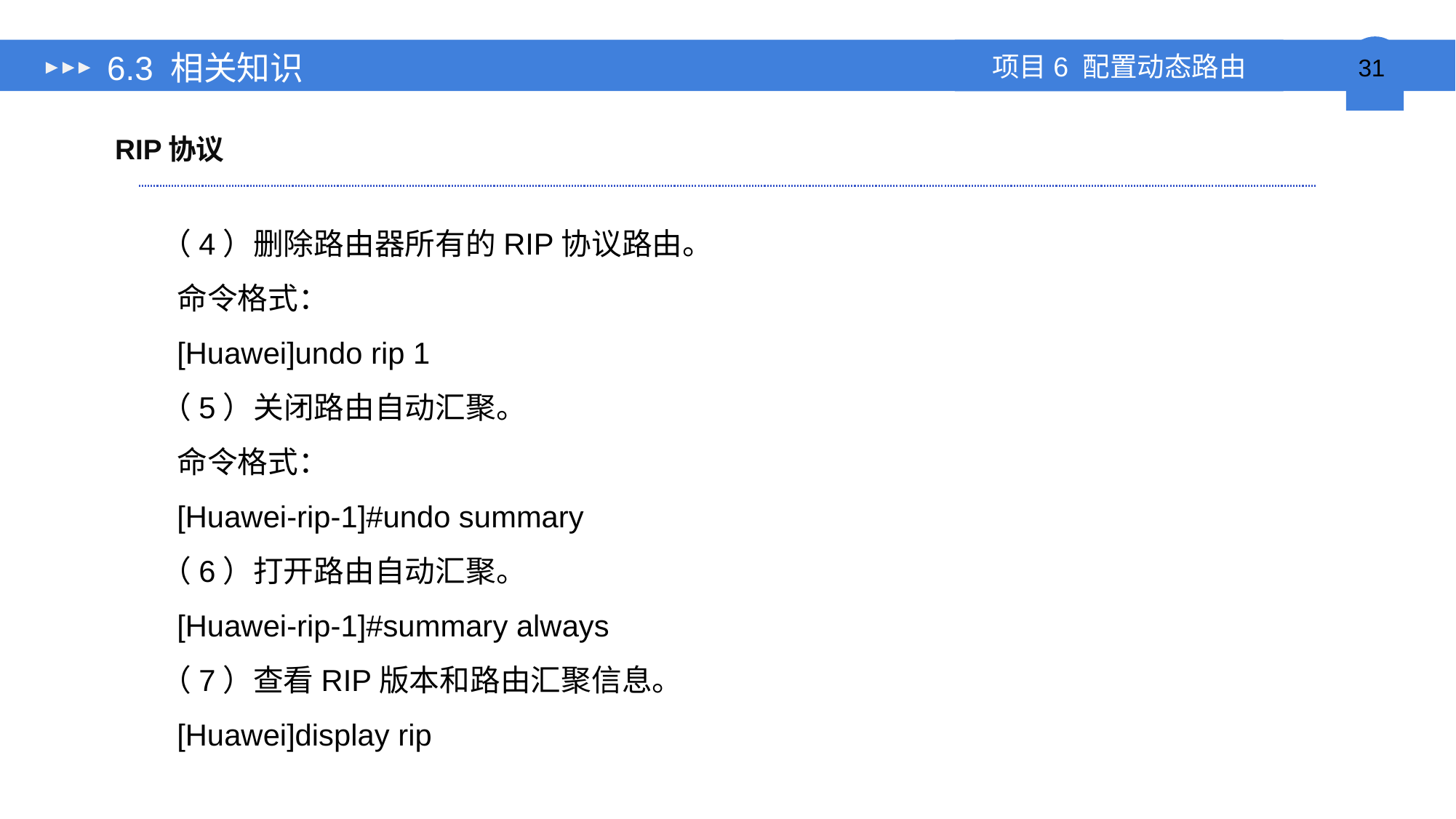

# 6.3 相关知识
RIP协议

（4）删除路由器所有的RIP协议路由。
命令格式：
[Huawei]undo rip 1
（5）关闭路由自动汇聚。
命令格式：
[Huawei-rip-1]#undo summary
（6）打开路由自动汇聚。
[Huawei-rip-1]#summary always
（7）查看RIP版本和路由汇聚信息。
[Huawei]display rip